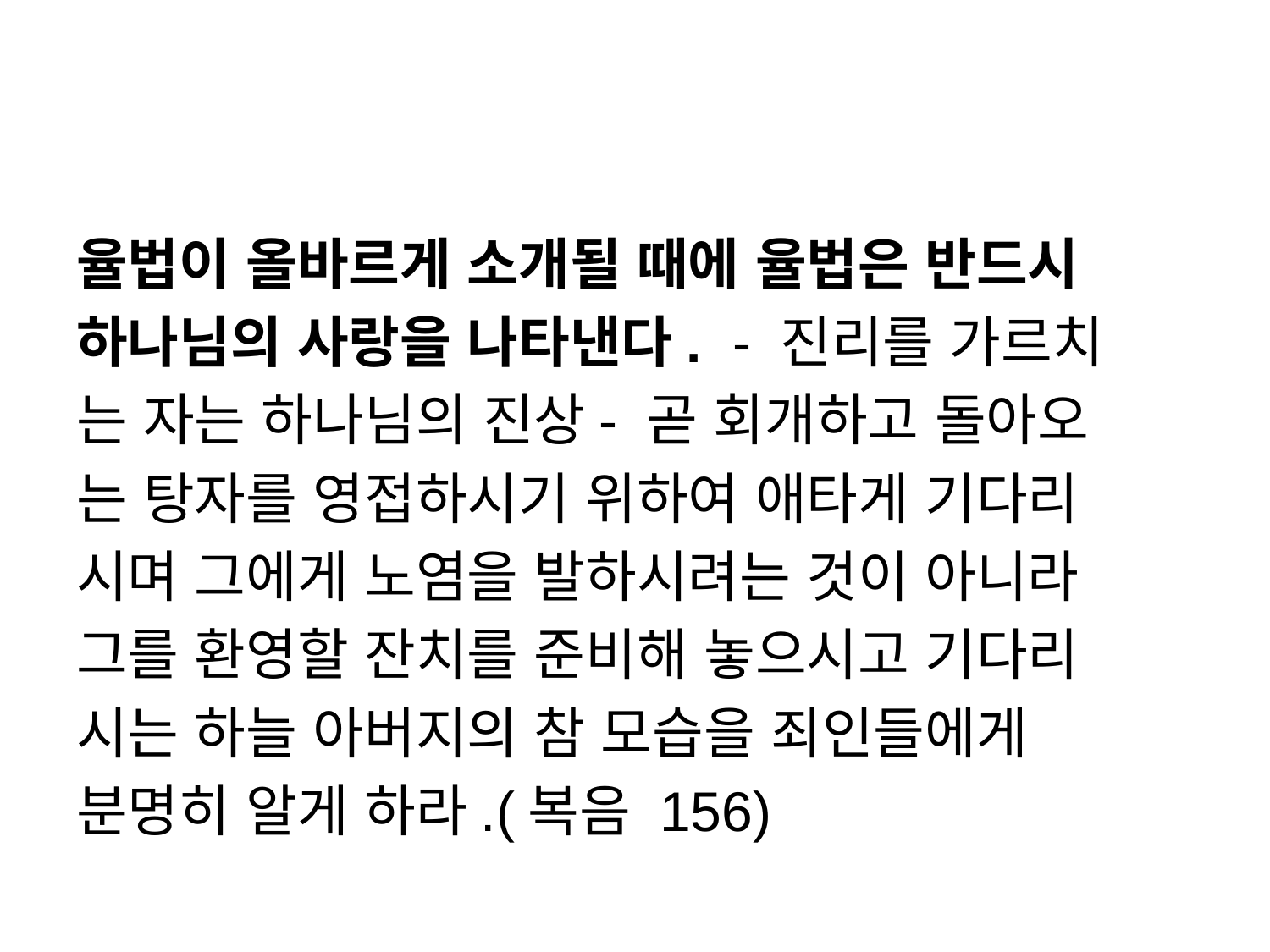

#
율법이 올바르게 소개될 때에 율법은 반드시
하나님의 사랑을 나타낸다.  - 진리를 가르치
는 자는 하나님의 진상- 곧 회개하고 돌아오
는 탕자를 영접하시기 위하여 애타게 기다리
시며 그에게 노염을 발하시려는 것이 아니라
그를 환영할 잔치를 준비해 놓으시고 기다리
시는 하늘 아버지의 참 모습을 죄인들에게
분명히 알게 하라.(복음 156)